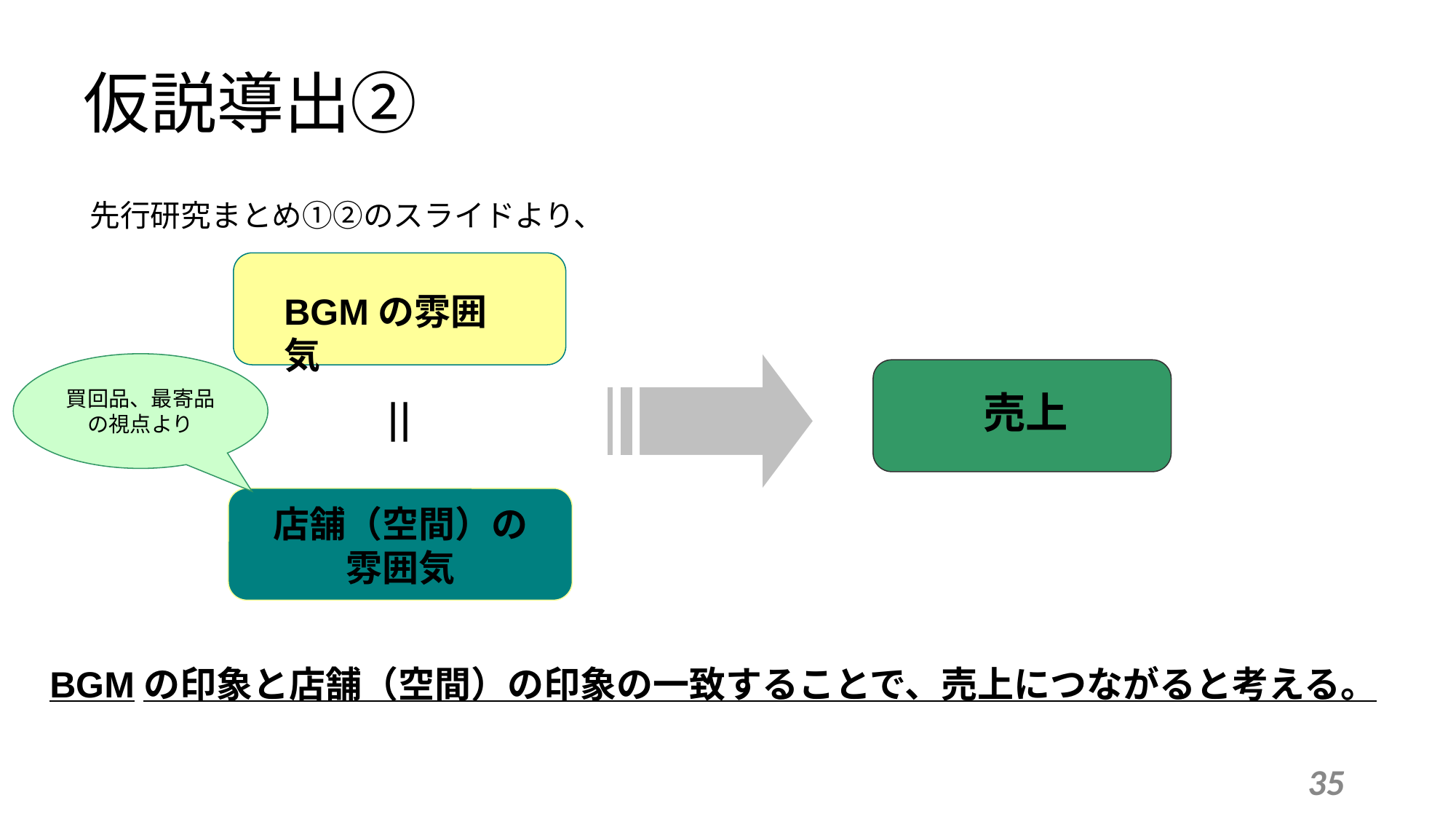

# 仮説導出②
先行研究まとめ①②のスライドより、

BGMの雰囲気

買回品、最寄品
の視点より
＝

売上

店舗（空間）の
雰囲気
BGMの印象と店舗（空間）の印象の一致することで、売上につながると考える。
35